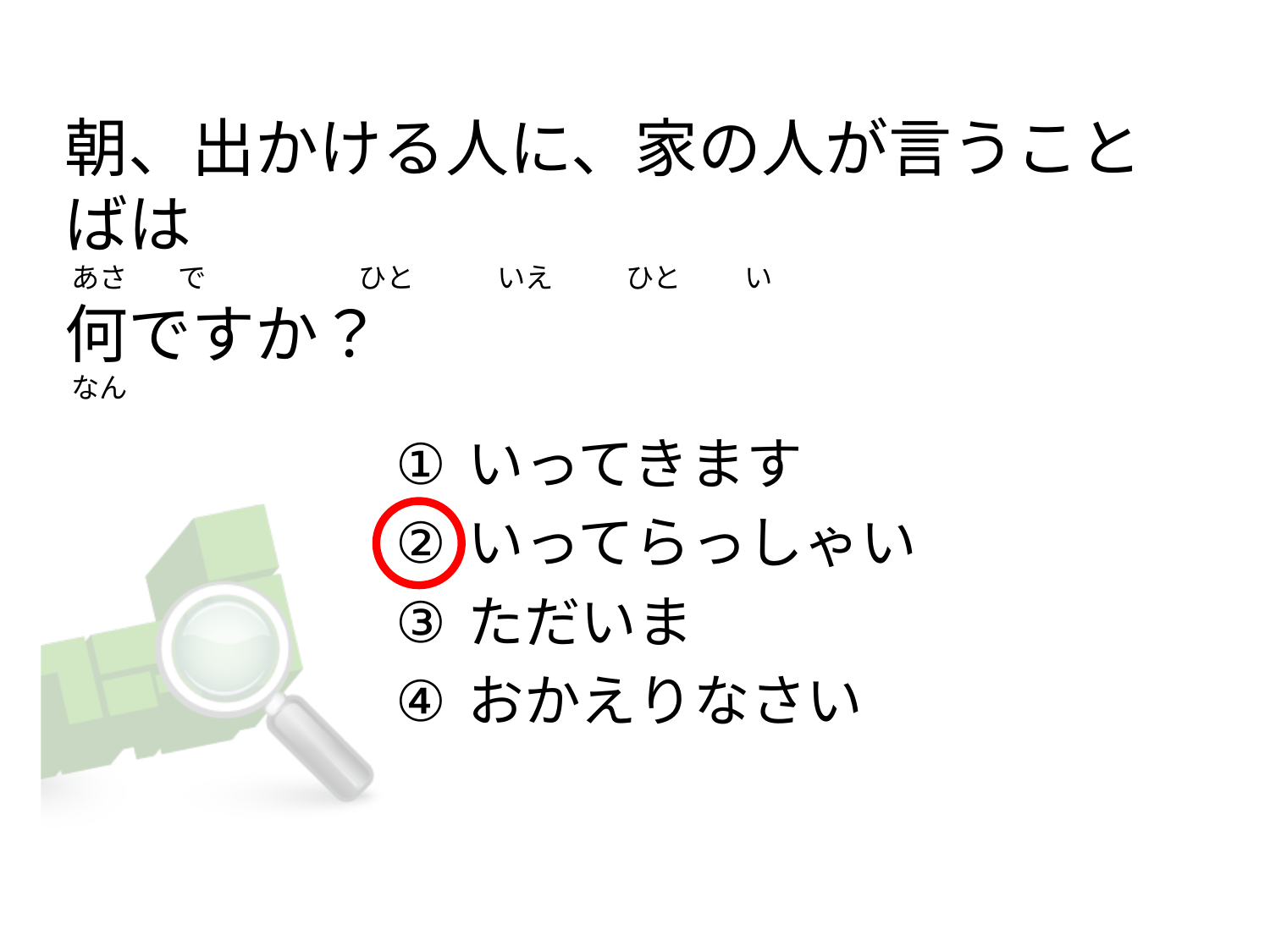

# 朝、出かける人に、家の人が言うことばは  あさ        で                        ひと             いえ       　ひと          い 何ですか？  なん
いってきます
いってらっしゃい
ただいま
おかえりなさい